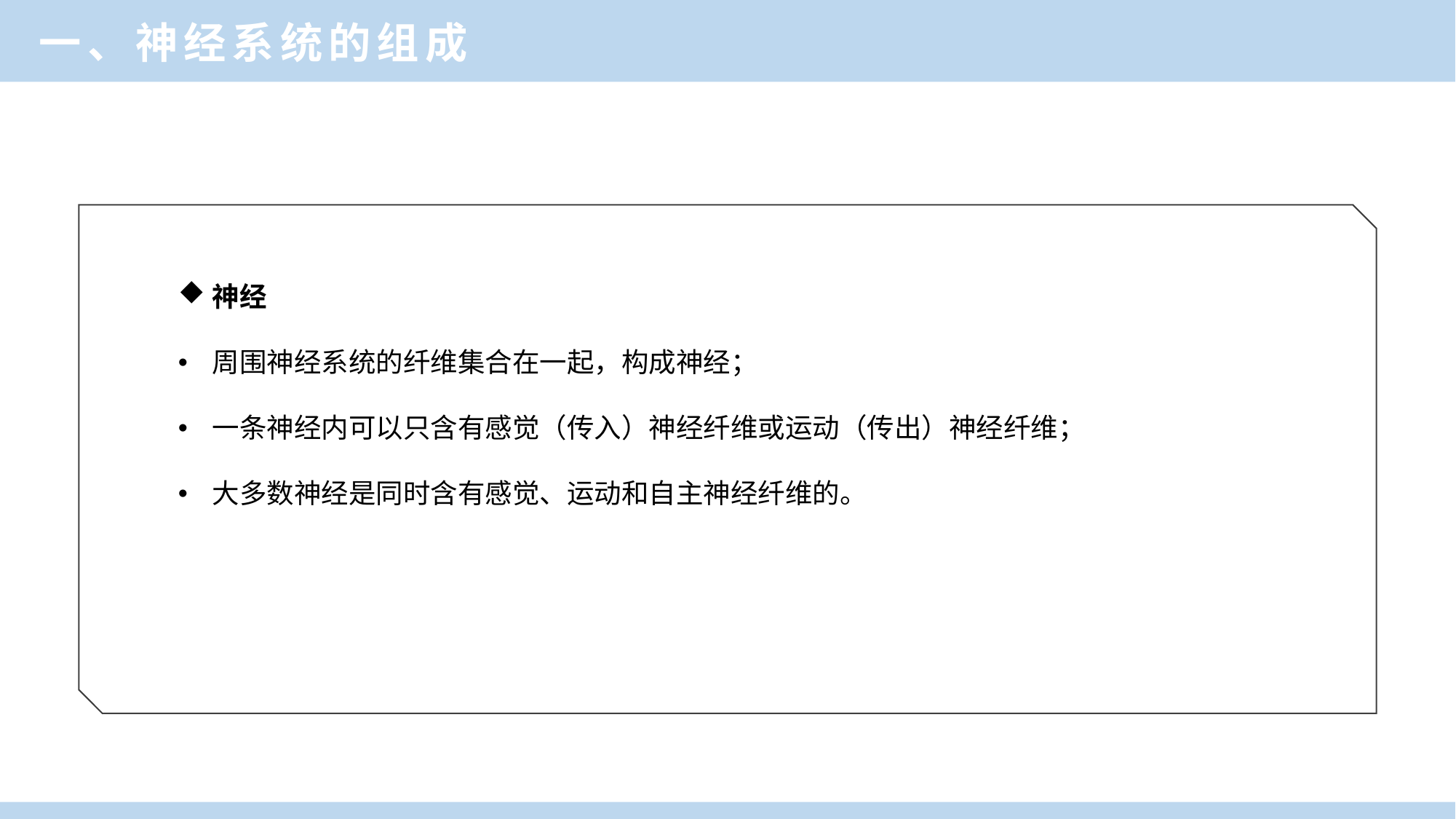

一、神经系统的组成

神经
周围神经系统的纤维集合在一起，构成神经；
一条神经内可以只含有感觉（传入）神经纤维或运动（传出）神经纤维；
大多数神经是同时含有感觉、运动和自主神经纤维的。